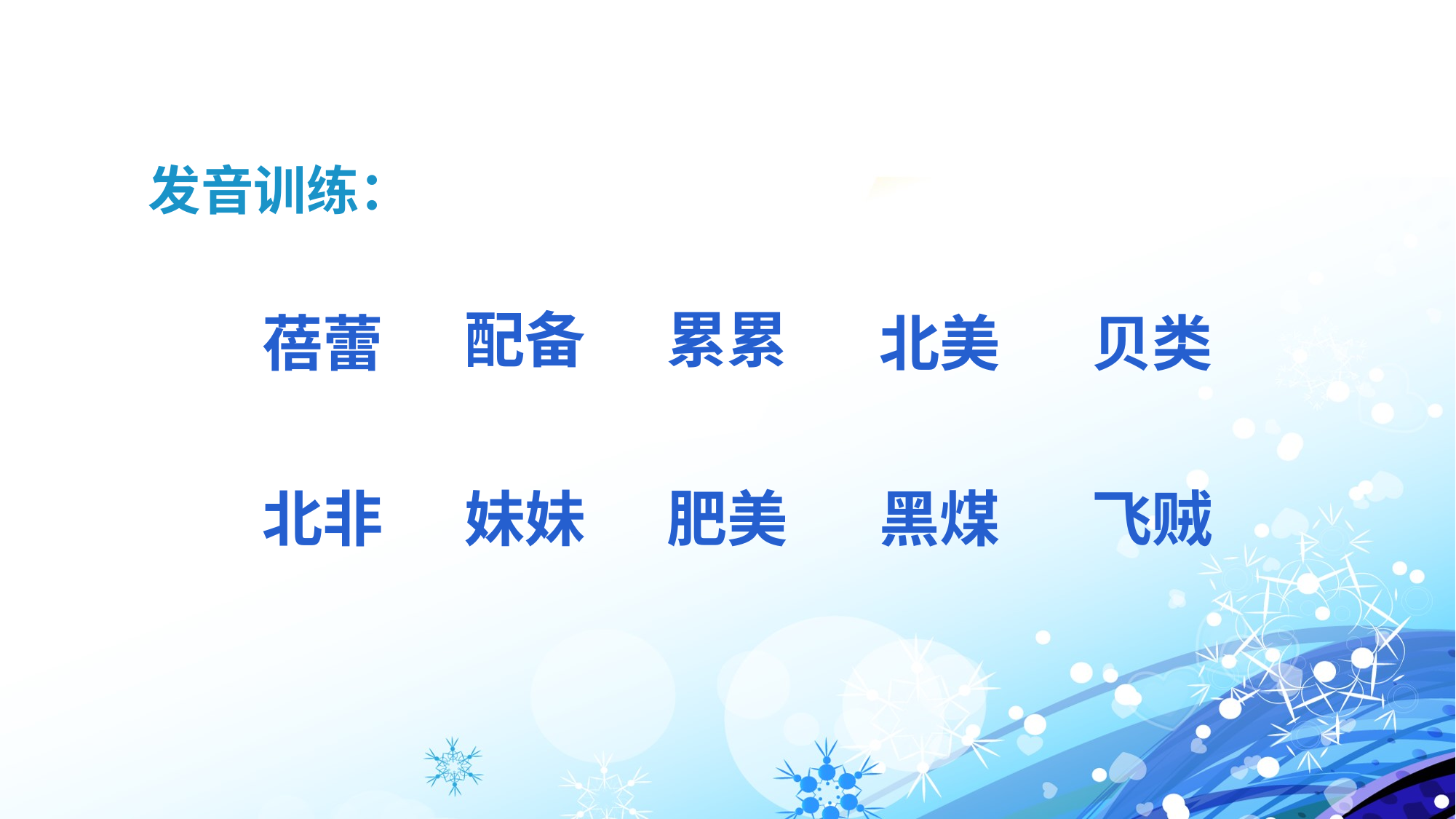

发音训练：
配备
累累
贝类
蓓蕾
北美
飞贼
妹妹
黑煤
北非
肥美